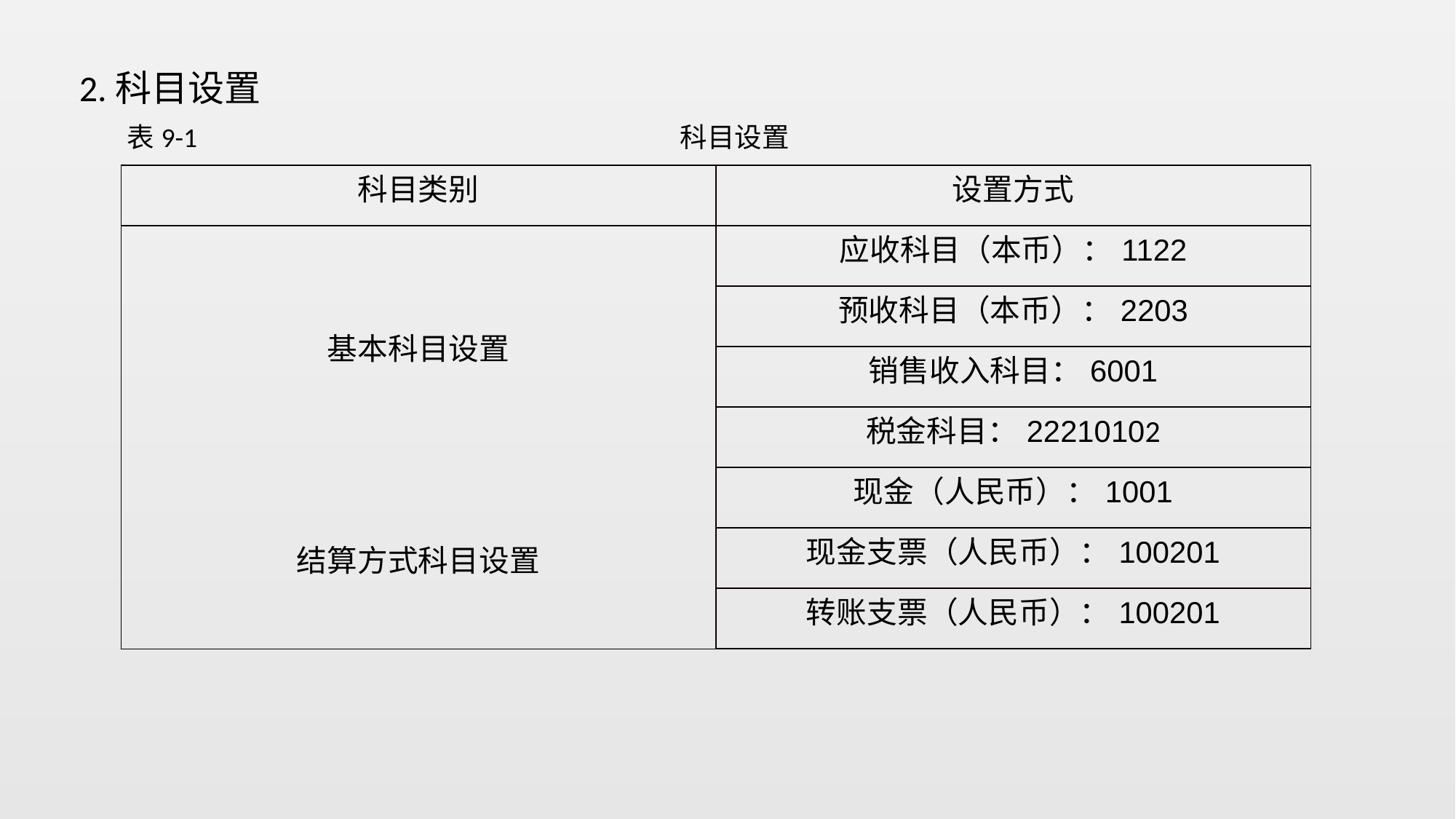

2.科目设置
表9-1                                                                             科目设置
| 科目类别 | 设置方式 |
| --- | --- |
| 基本科目设置 | 应收科目（本币）：1122 |
|  | 预收科目（本币）：2203 |
|  | 销售收入科目：6001 |
|  | 税金科目：22210102 |
| 结算方式科目设置 | 现金（人民币）：1001 |
|  | 现金支票（人民币）：100201 |
|  | 转账支票（人民币）：100201 |